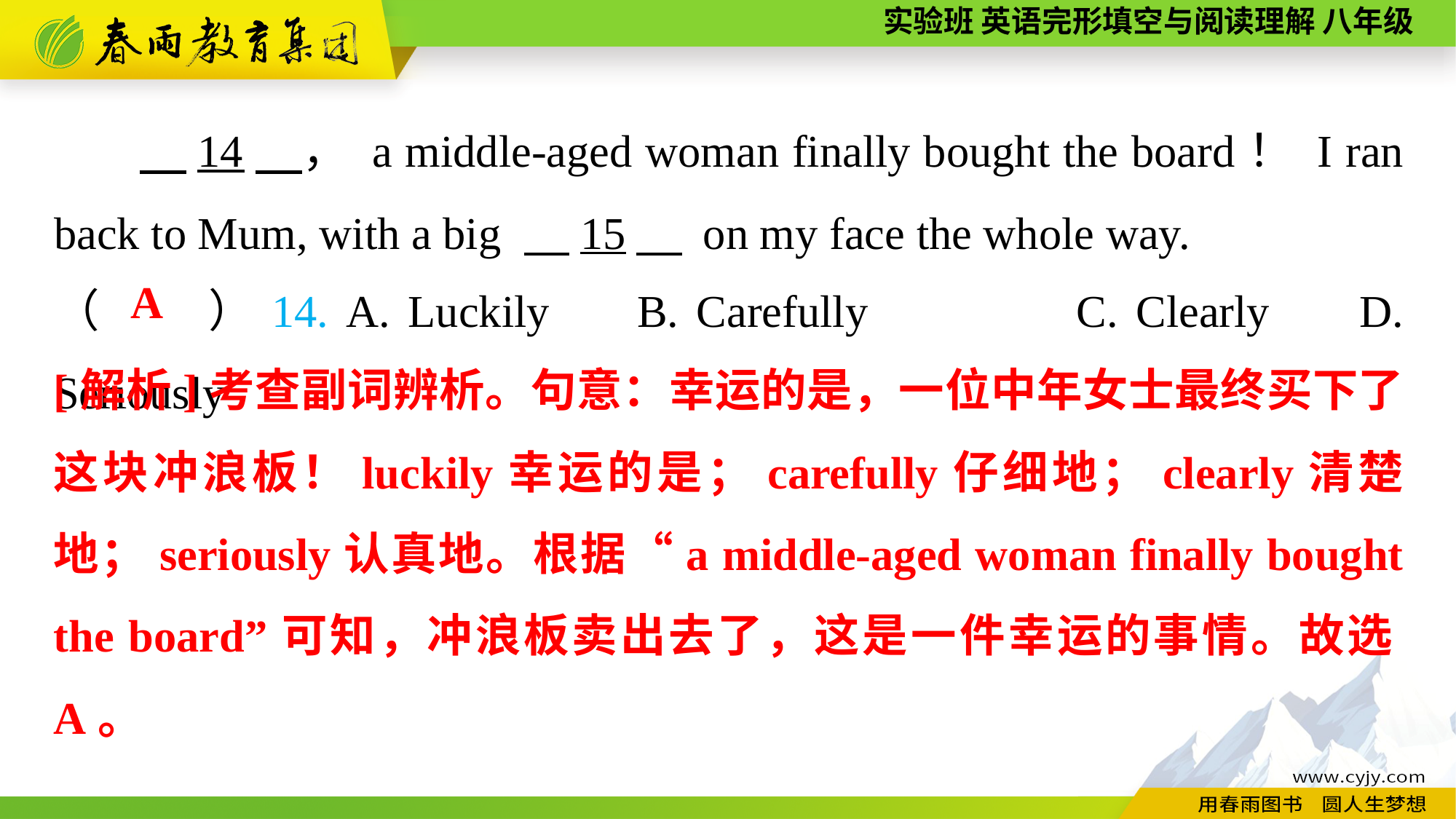

14　， a middle-aged woman finally bought the board！ I ran back to Mum, with a big 　15　 on my face the whole way.
（　　）14. A. Luckily	B. Carefully	      C. Clearly	 D. Seriously
A
[解析]考查副词辨析。句意：幸运的是，一位中年女士最终买下了这块冲浪板！luckily幸运的是；carefully仔细地；clearly清楚地；seriously认真地。根据“a middle-aged woman finally bought the board”可知，冲浪板卖出去了，这是一件幸运的事情。故选A。